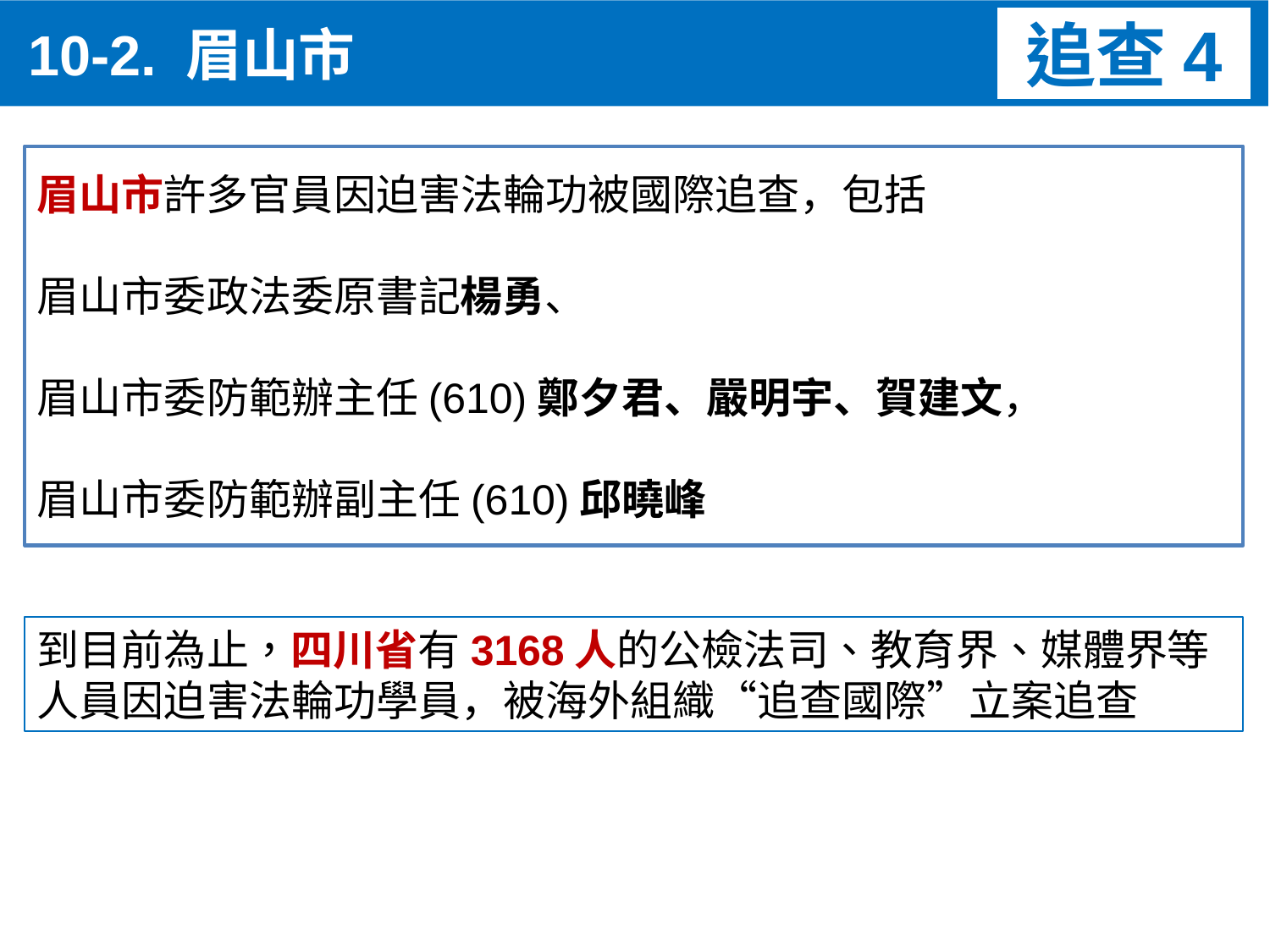

10-2. 眉山市
追查4
眉山市許多官員因迫害法輪功被國際追查，包括

眉山市委政法委原書記楊勇、

眉山市委防範辦主任(610)鄭夕君、嚴明宇、賀建文，

眉山市委防範辦副主任(610)邱曉峰
到目前為止，四川省有3168人的公檢法司、教育界、媒體界等人員因迫害法輪功學員，被海外組織“追查國際”立案追查